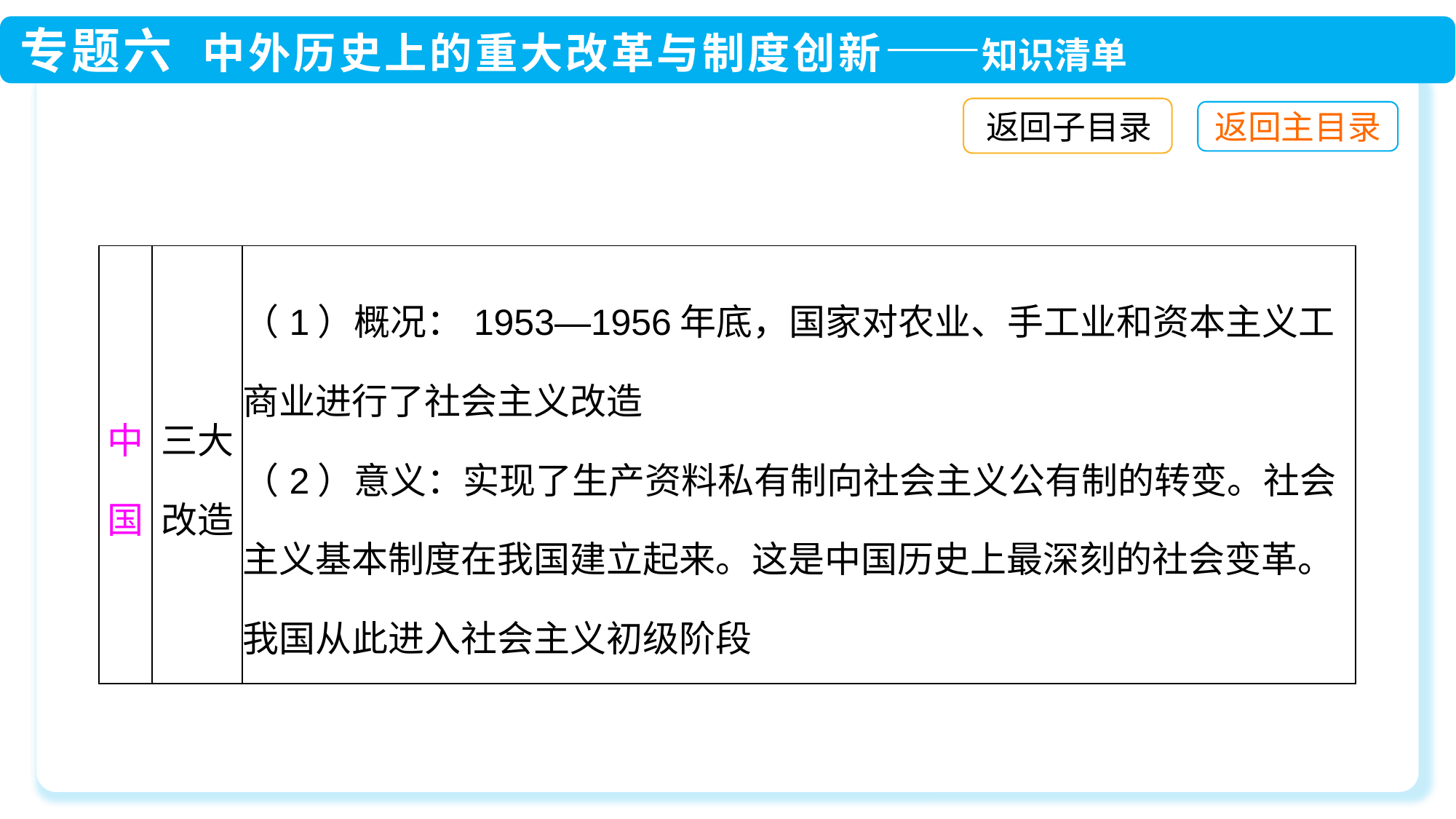

返回子目录
| 中国 | 三大改造 | （1）概况：1953—1956年底，国家对农业、手工业和资本主义工商业进行了社会主义改造 （2）意义：实现了生产资料私有制向社会主义公有制的转变。社会主义基本制度在我国建立起来。这是中国历史上最深刻的社会变革。我国从此进入社会主义初级阶段 |
| --- | --- | --- |